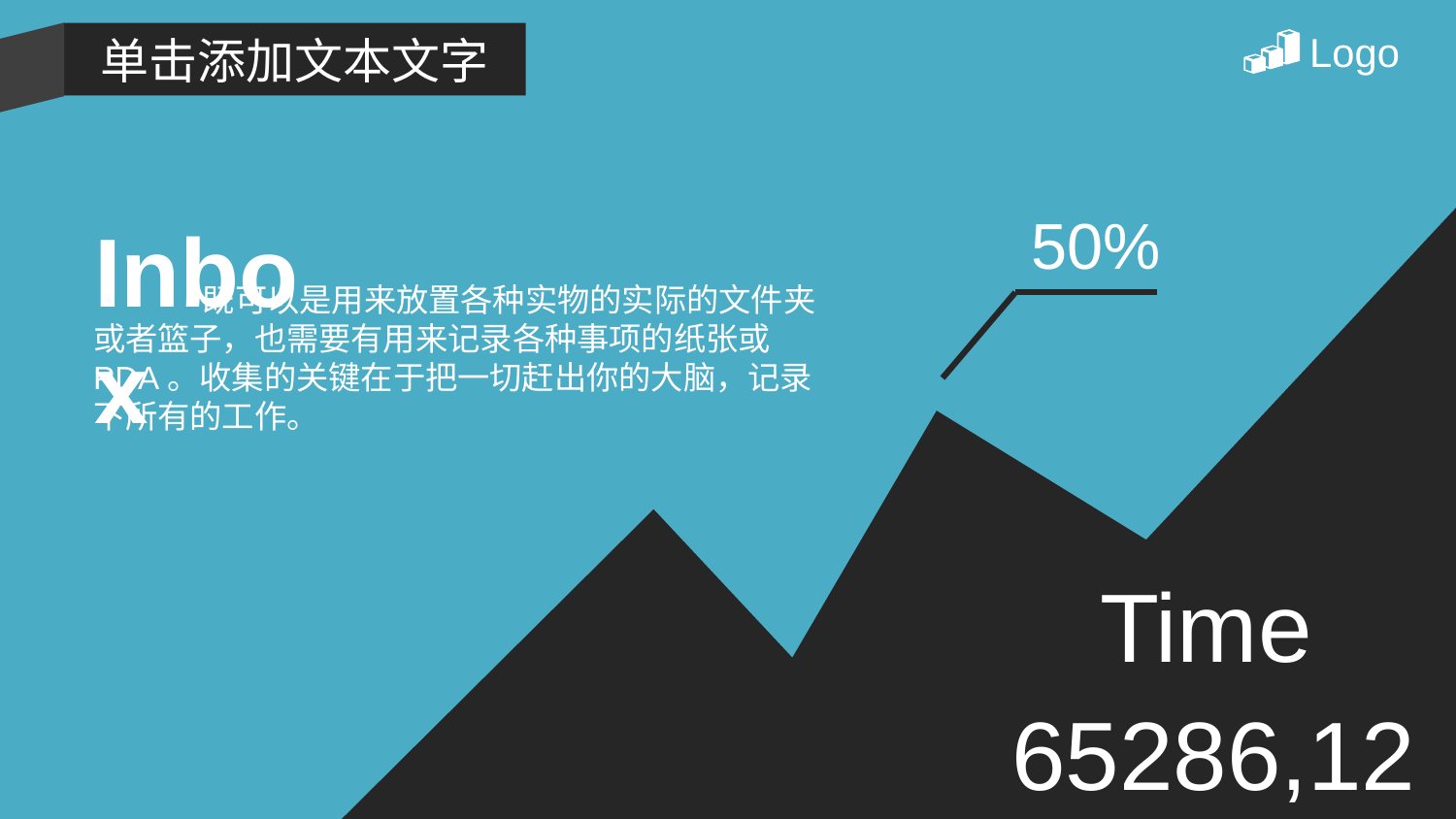

Logo
单击添加文本文字

50%
Inbox
              既可以是用来放置各种实物的实际的文件夹或者篮子，也需要有用来记录各种事项的纸张或PDA。收集的关键在于把一切赶出你的大脑，记录下所有的工作。

Time
65286,12
8